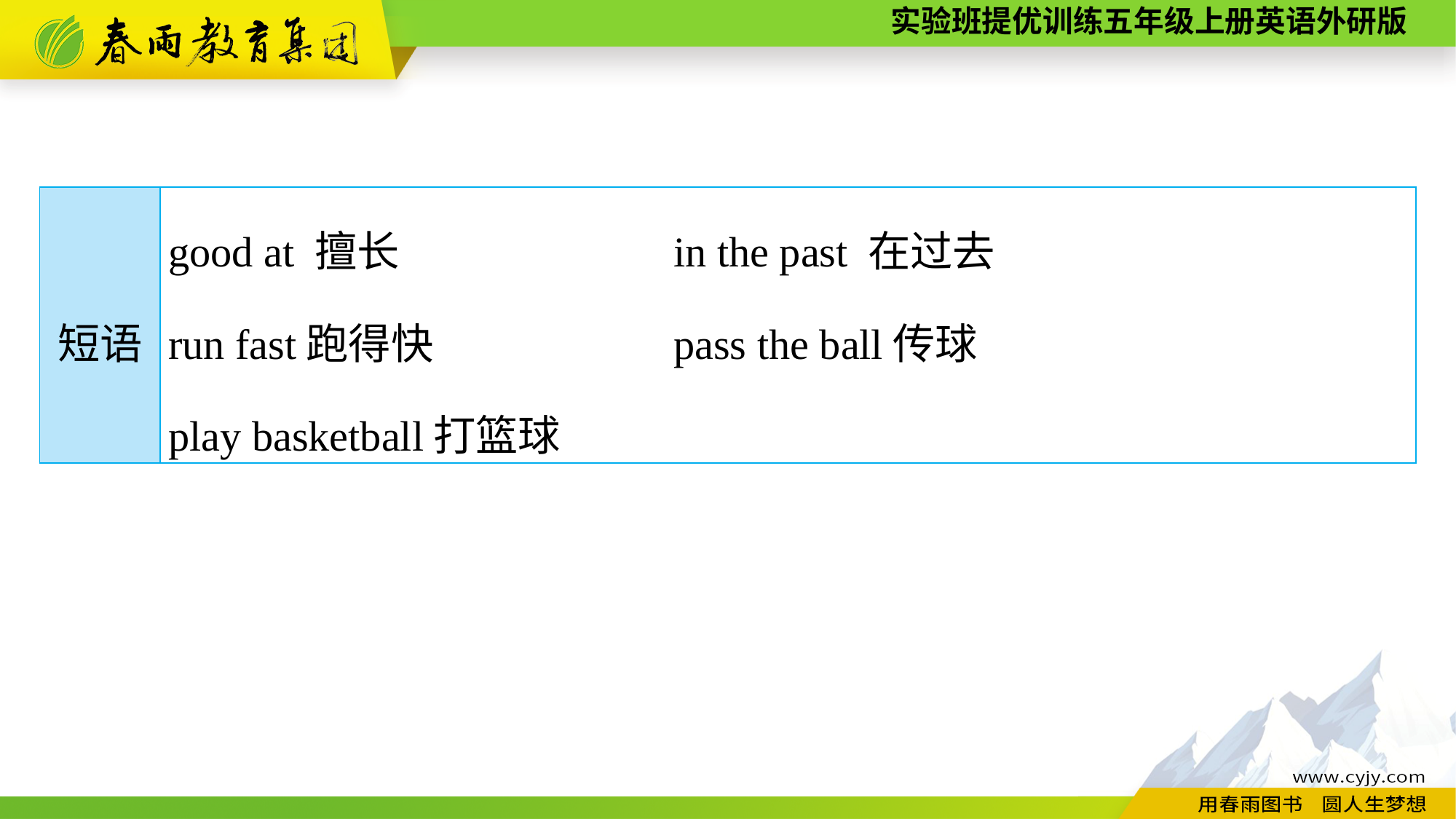

| 短语 | good at 擅长　　 in the past 在过去　 run fast跑得快 pass the ball传球 play basketball打篮球 |
| --- | --- |